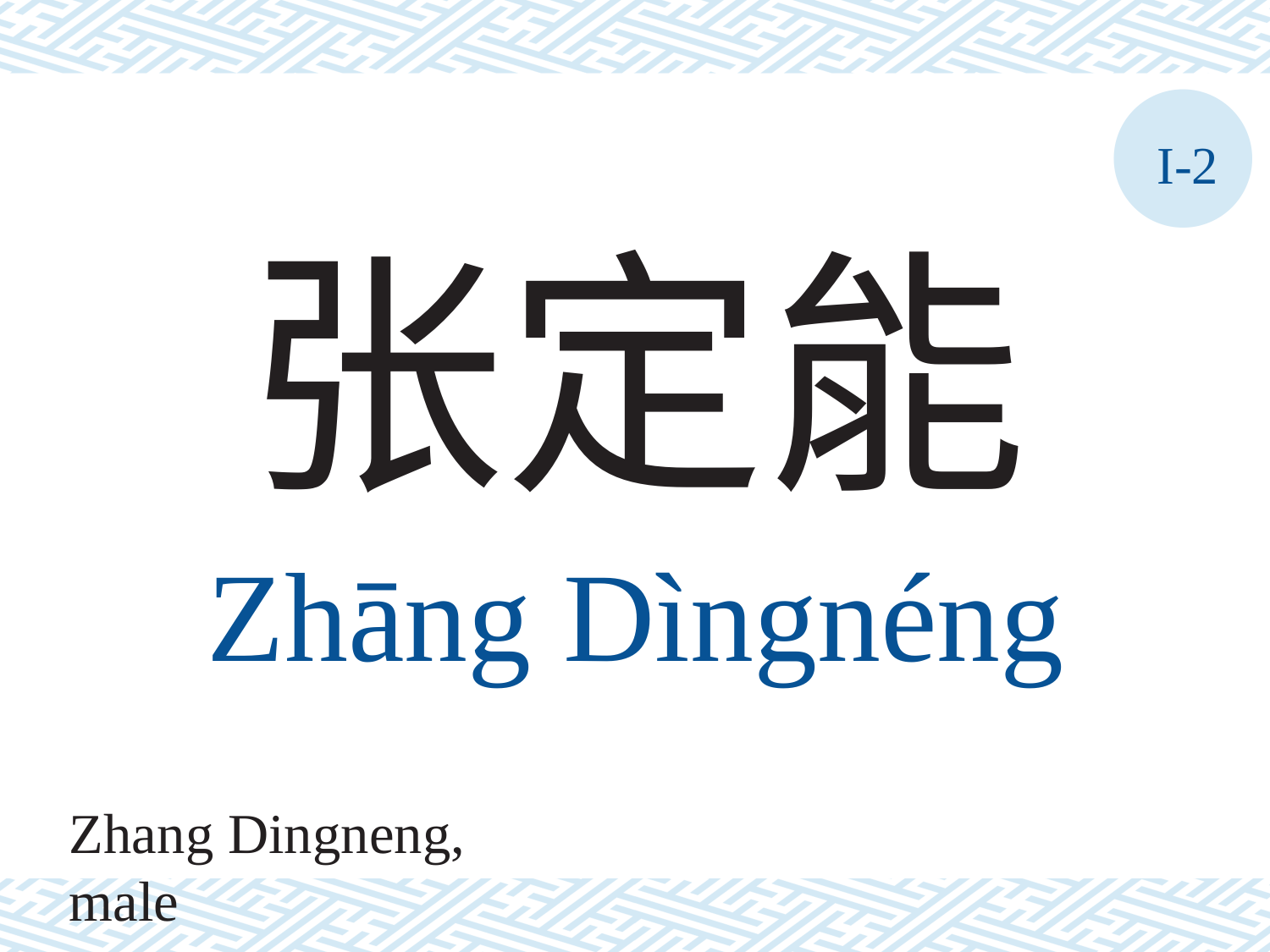

I-2
张定能
Zhāng	Dìngnéng
Zhang Dingneng, male